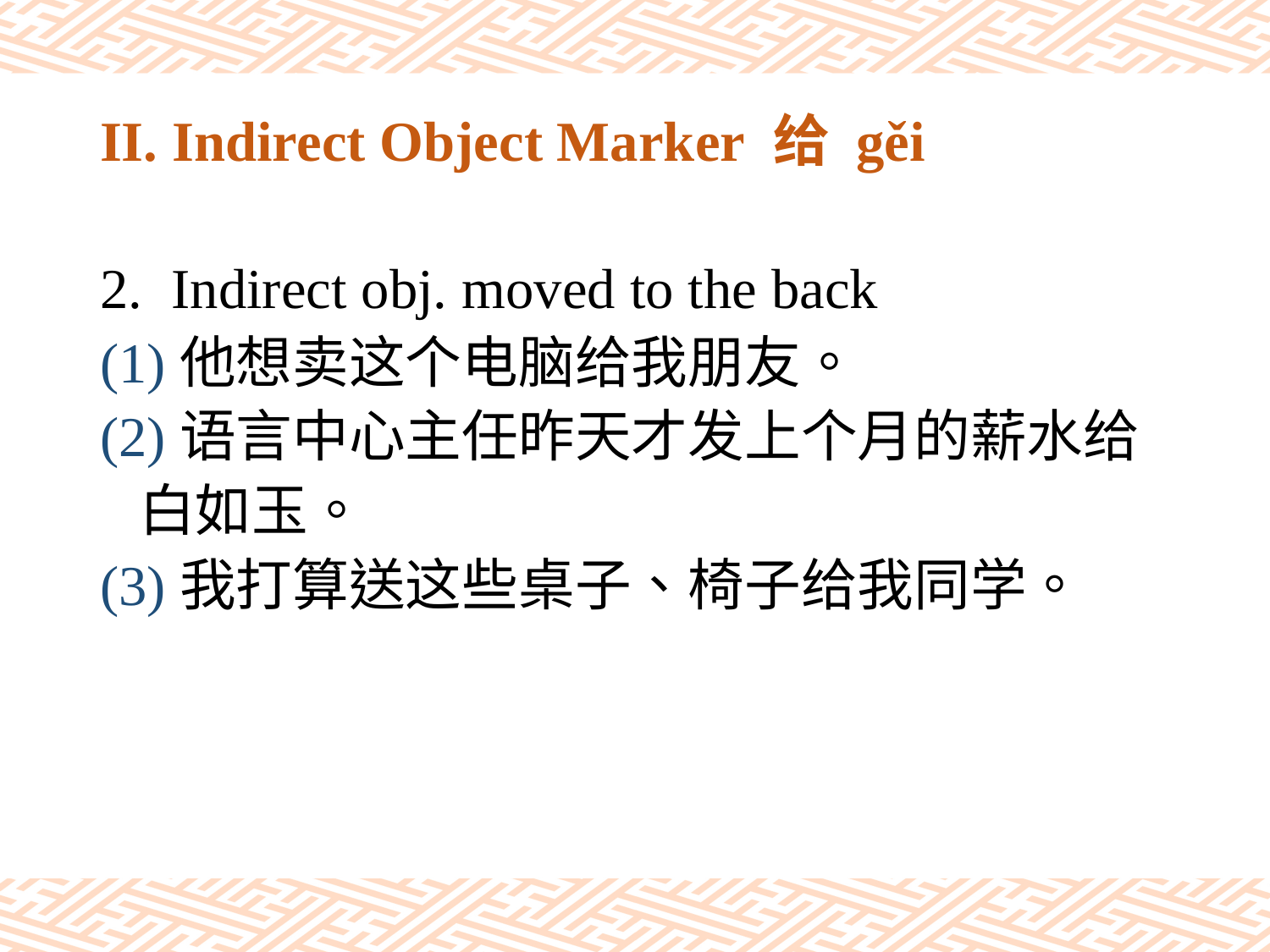

# II. Indirect Object Marker 给 gěi
Indirect obj. moved to the back
(1)他想卖这个电脑给我朋友。
(2)语言中心主任昨天才发上个月的薪水给
  白如玉。
(3)我打算送这些桌子、椅子给我同学。